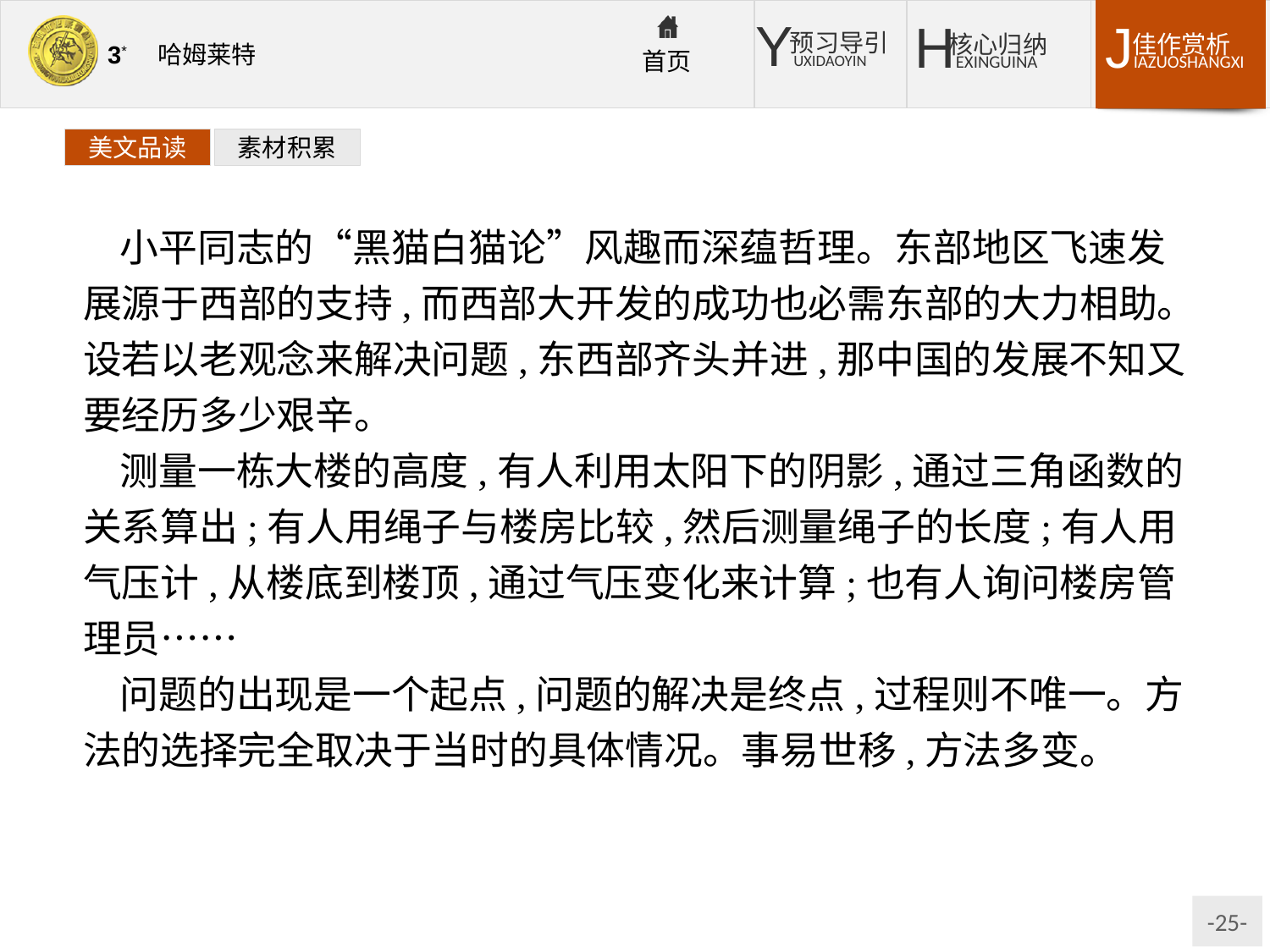

美文品读
素材积累
小平同志的“黑猫白猫论”风趣而深蕴哲理。东部地区飞速发展源于西部的支持,而西部大开发的成功也必需东部的大力相助。设若以老观念来解决问题,东西部齐头并进,那中国的发展不知又要经历多少艰辛。
测量一栋大楼的高度,有人利用太阳下的阴影,通过三角函数的关系算出;有人用绳子与楼房比较,然后测量绳子的长度;有人用气压计,从楼底到楼顶,通过气压变化来计算;也有人询问楼房管理员……
问题的出现是一个起点,问题的解决是终点,过程则不唯一。方法的选择完全取决于当时的具体情况。事易世移,方法多变。